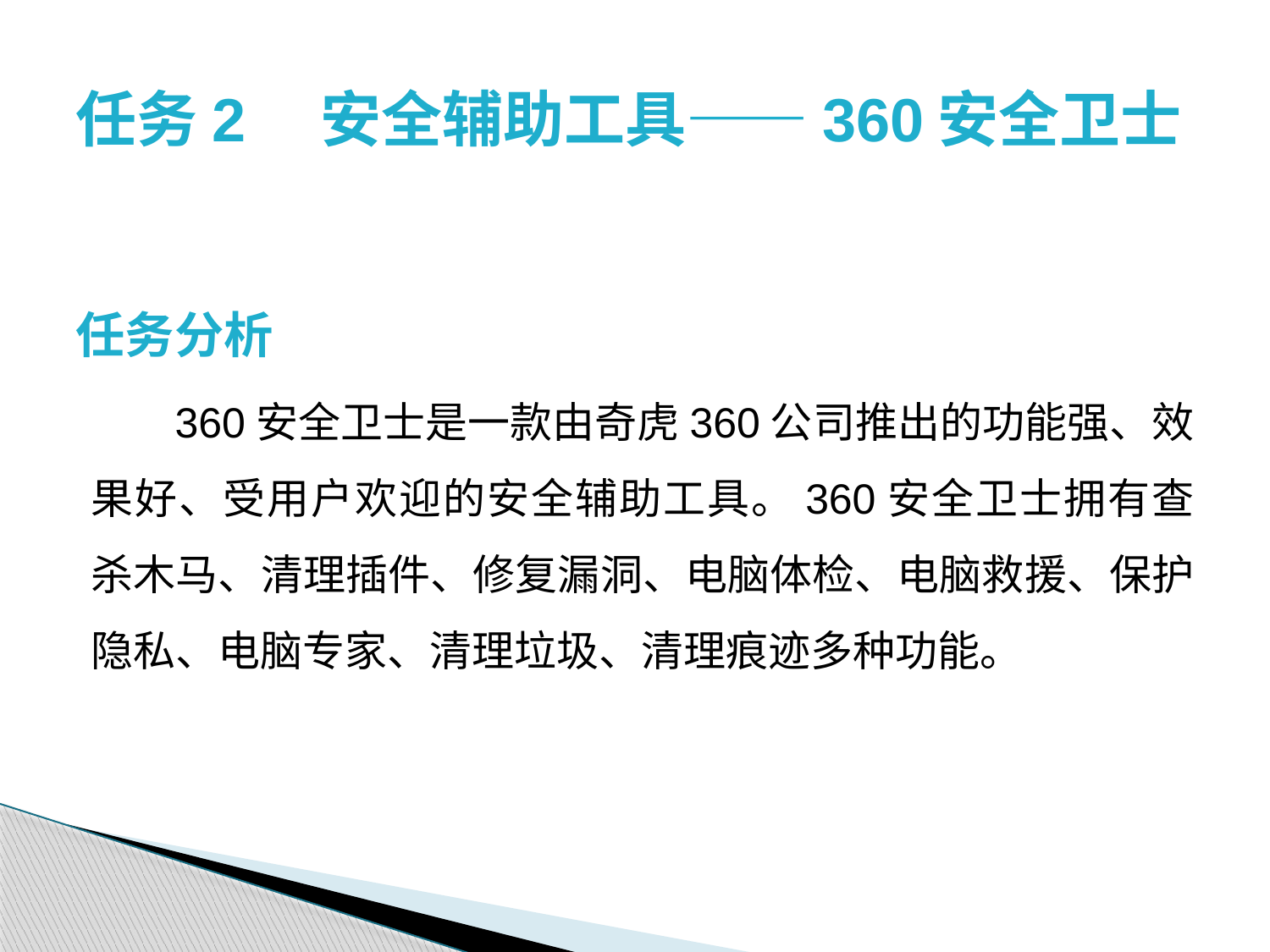

# 任务2　安全辅助工具——360安全卫士
任务分析
360安全卫士是一款由奇虎360公司推出的功能强、效果好、受用户欢迎的安全辅助工具。360安全卫士拥有查杀木马、清理插件、修复漏洞、电脑体检、电脑救援、保护隐私、电脑专家、清理垃圾、清理痕迹多种功能。